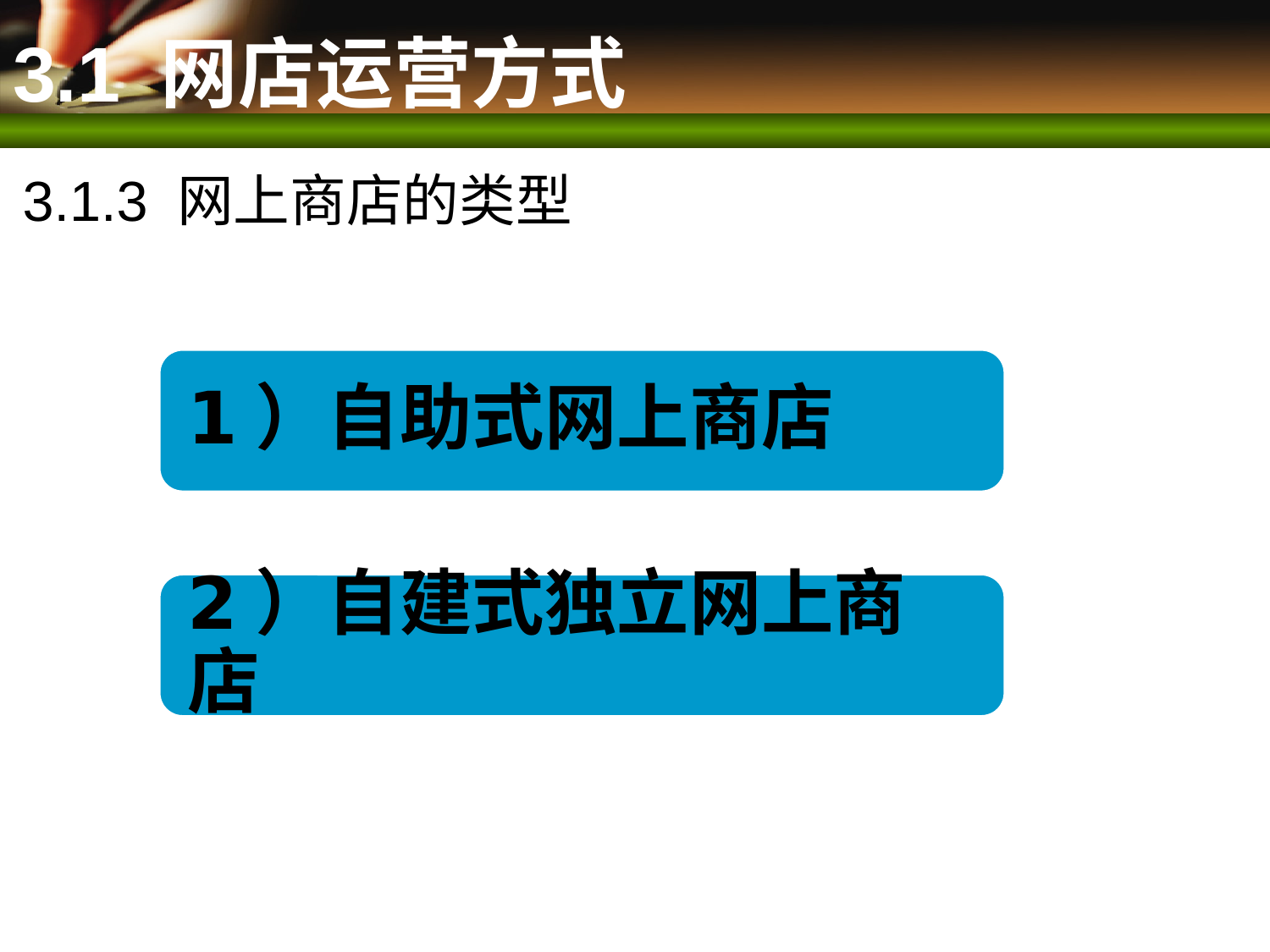

# 3.1 网店运营方式
3.1.3 网上商店的类型
1）自助式网上商店
2）自建式独立网上商店